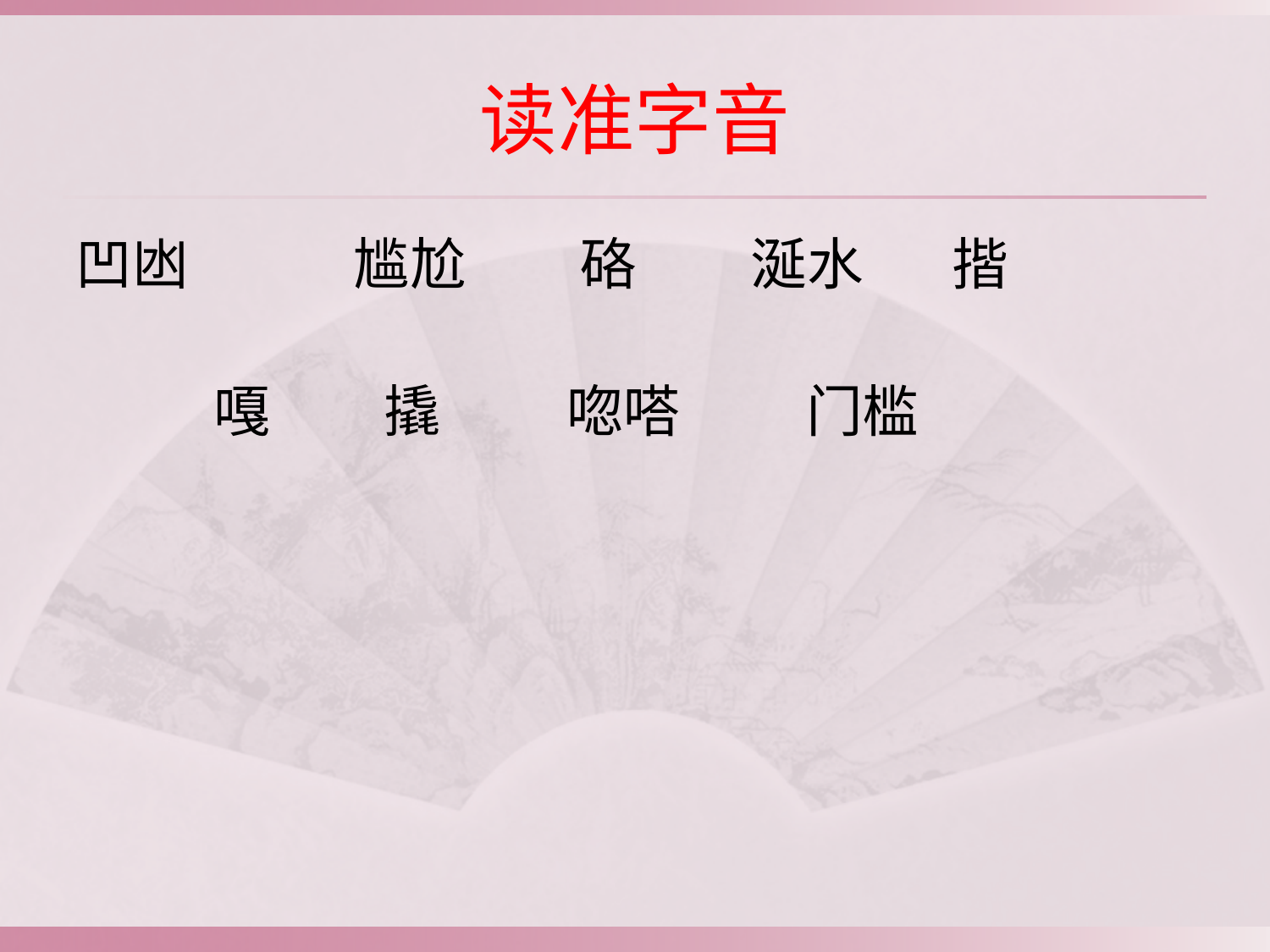

# 读准字音
凹凼             尴尬         硌         涎水       揩
                                                                                               嘎         撬          唿嗒          门槛